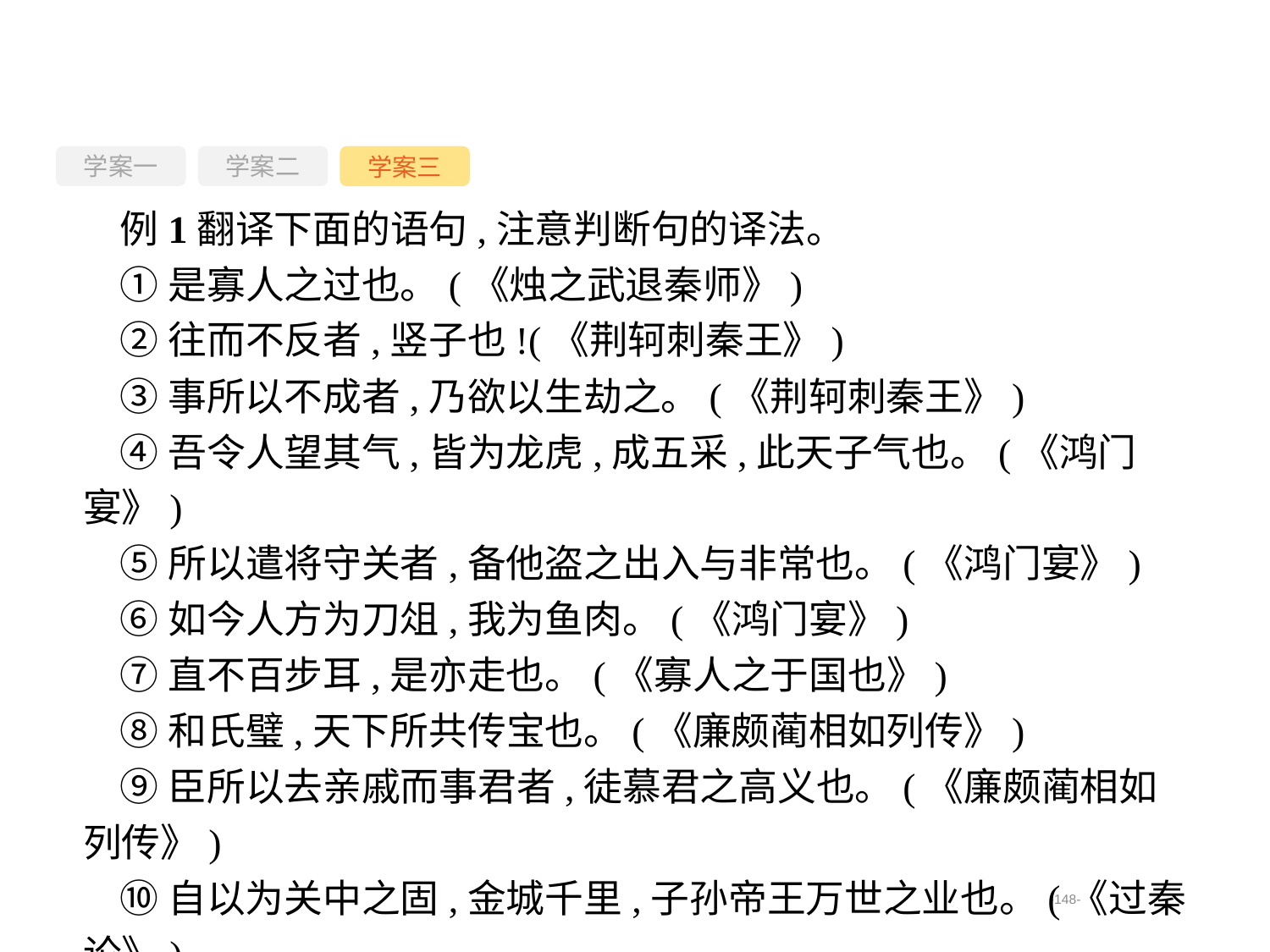

学案一
学案三
学案二
例1翻译下面的语句,注意判断句的译法。
①是寡人之过也。(《烛之武退秦师》)
②往而不反者,竖子也!(《荆轲刺秦王》)
③事所以不成者,乃欲以生劫之。(《荆轲刺秦王》)
④吾令人望其气,皆为龙虎,成五采,此天子气也。(《鸿门宴》)
⑤所以遣将守关者,备他盗之出入与非常也。(《鸿门宴》)
⑥如今人方为刀俎,我为鱼肉。(《鸿门宴》)
⑦直不百步耳,是亦走也。(《寡人之于国也》)
⑧和氏璧,天下所共传宝也。(《廉颇蔺相如列传》)
⑨臣所以去亲戚而事君者,徒慕君之高义也。(《廉颇蔺相如列传》)
⑩自以为关中之固,金城千里,子孙帝王万世之业也。(《过秦论》)
-148-